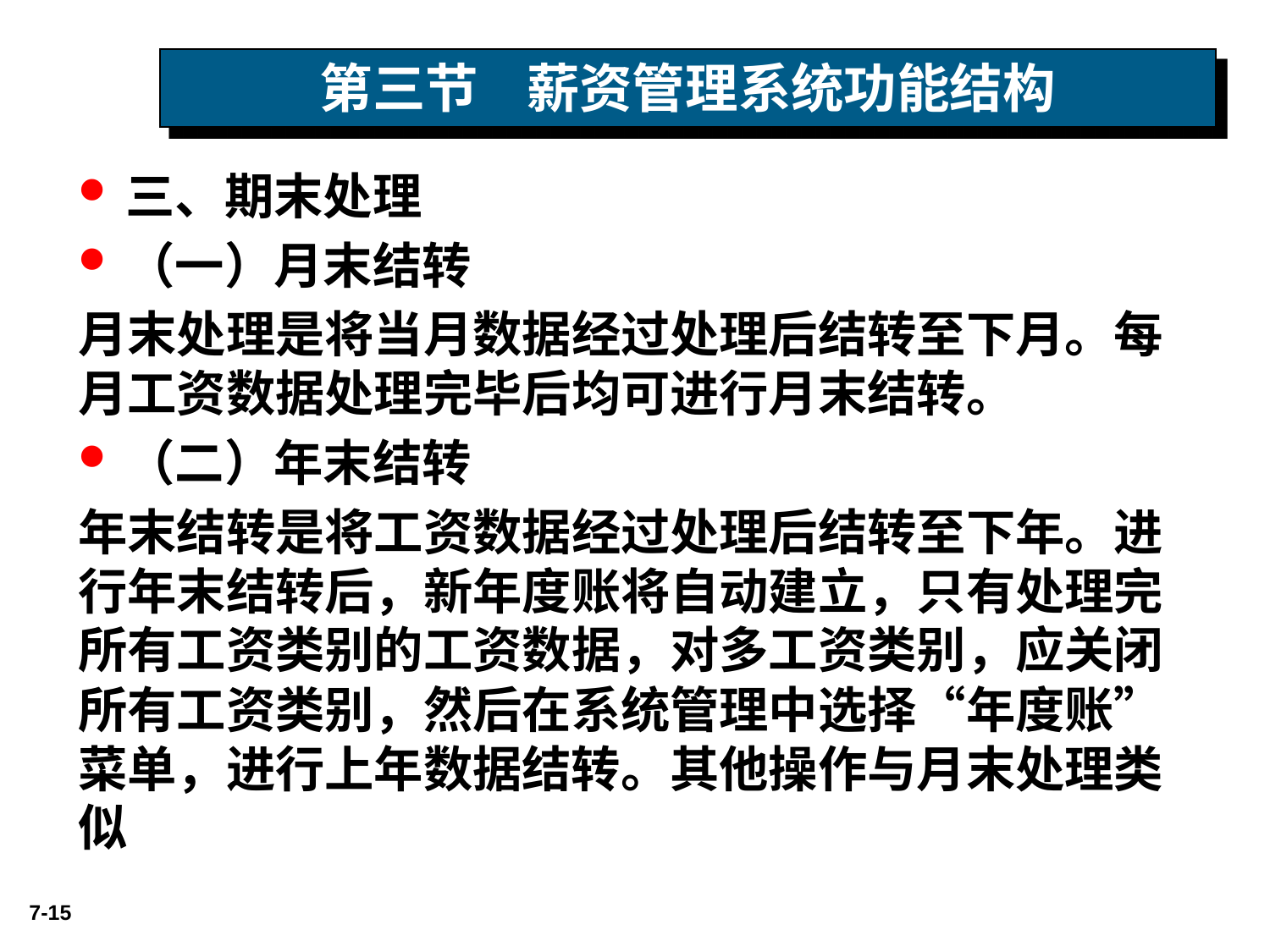

# 第三节    薪资管理系统功能结构
三、期末处理
（一）月末结转
月末处理是将当月数据经过处理后结转至下月。每月工资数据处理完毕后均可进行月末结转。
（二）年末结转
年末结转是将工资数据经过处理后结转至下年。进行年末结转后，新年度账将自动建立，只有处理完所有工资类别的工资数据，对多工资类别，应关闭所有工资类别，然后在系统管理中选择“年度账”菜单，进行上年数据结转。其他操作与月末处理类似